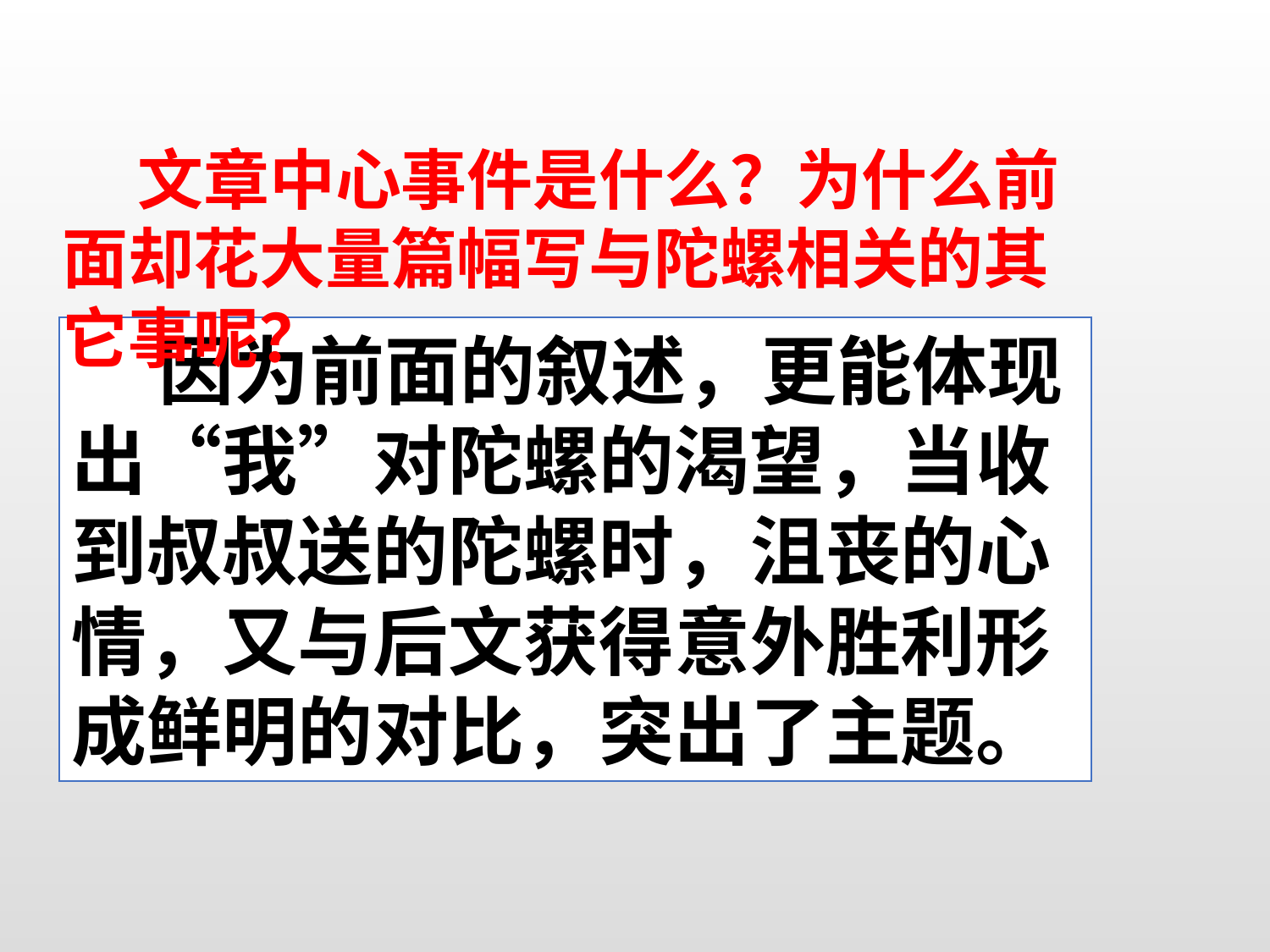

文章中心事件是什么？为什么前面却花大量篇幅写与陀螺相关的其它事呢？
    因为前面的叙述，更能体现出“我”对陀螺的渴望，当收到叔叔送的陀螺时，沮丧的心情，又与后文获得意外胜利形成鲜明的对比，突出了主题。